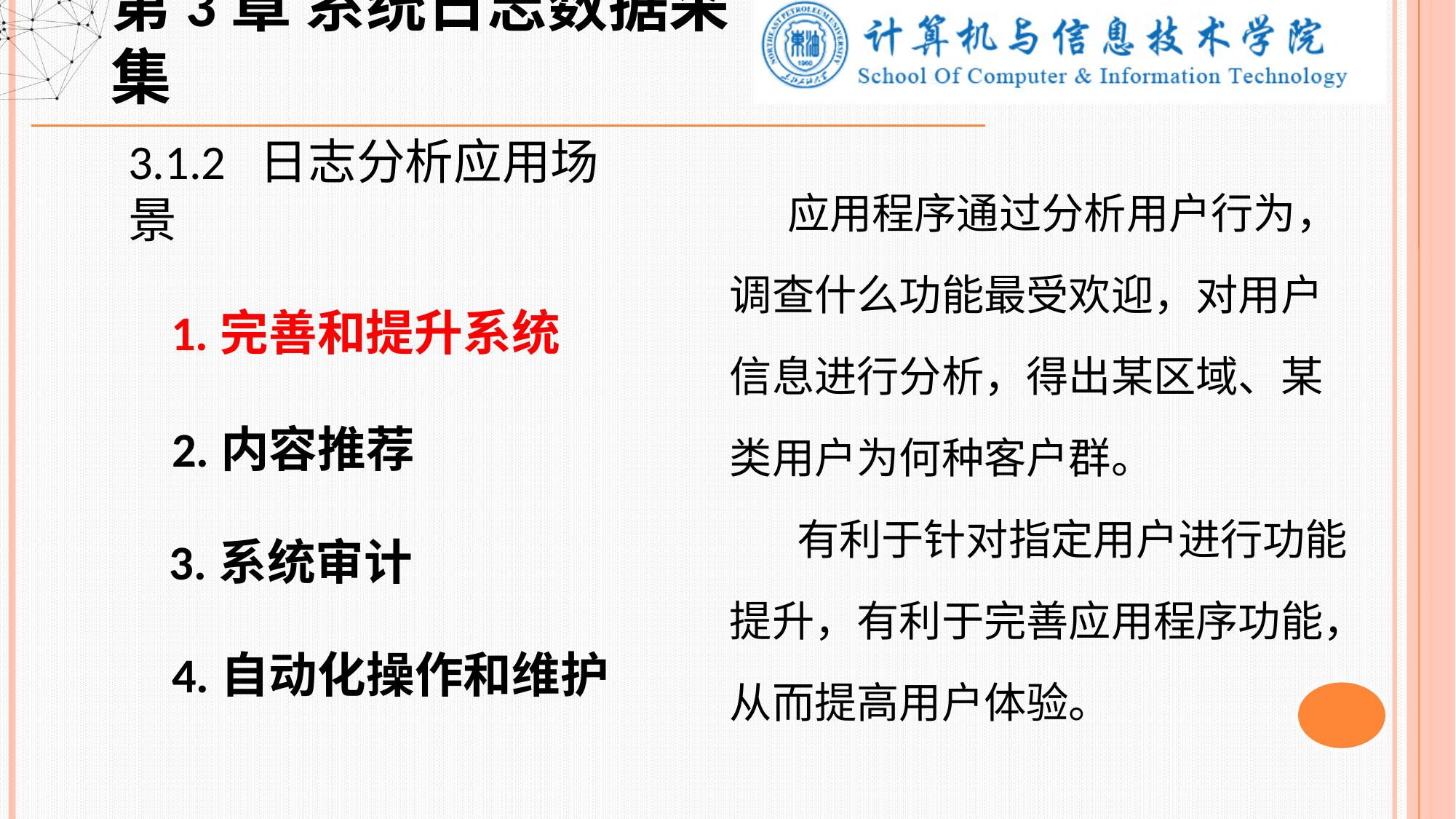

第3章 系统日志数据采集
3.1.2  日志分析应用场景

    1.完善和提升系统

    2.内容推荐

    3.系统审计

    4.自动化操作和维护
     应用程序通过分析用户行为，调查什么功能最受欢迎，对用户信息进行分析，得出某区域、某类用户为何种客户群。
      有利于针对指定用户进行功能提升，有利于完善应用程序功能，从而提高用户体验。